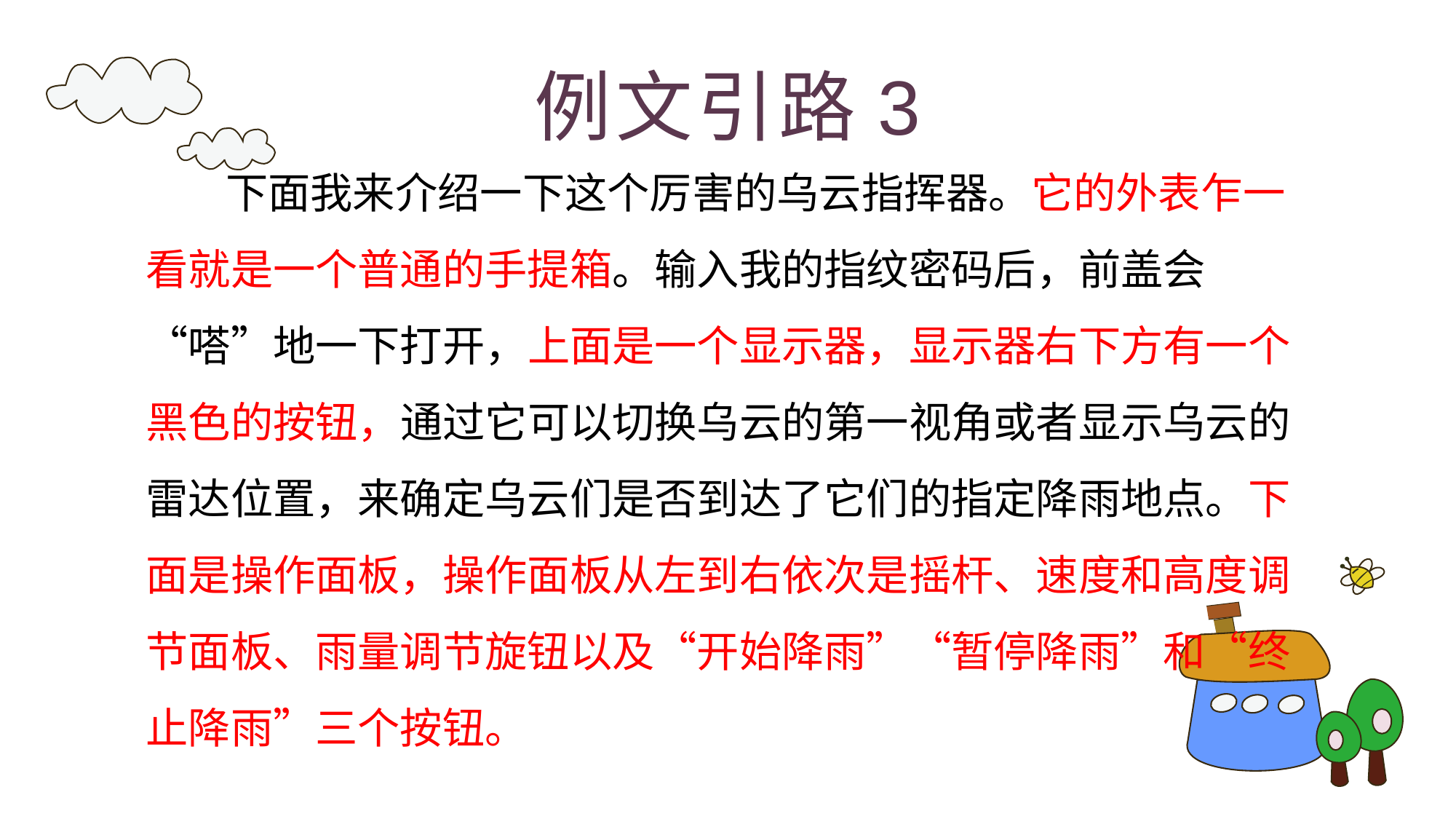

例文引路3
    下面我来介绍一下这个厉害的乌云指挥器。它的外表乍一看就是一个普通的手提箱。输入我的指纹密码后，前盖会“嗒”地一下打开，上面是一个显示器，显示器右下方有一个黑色的按钮，通过它可以切换乌云的第一视角或者显示乌云的雷达位置，来确定乌云们是否到达了它们的指定降雨地点。下面是操作面板，操作面板从左到右依次是摇杆、速度和高度调节面板、雨量调节旋钮以及“开始降雨”“暂停降雨”和“终止降雨”三个按钮。